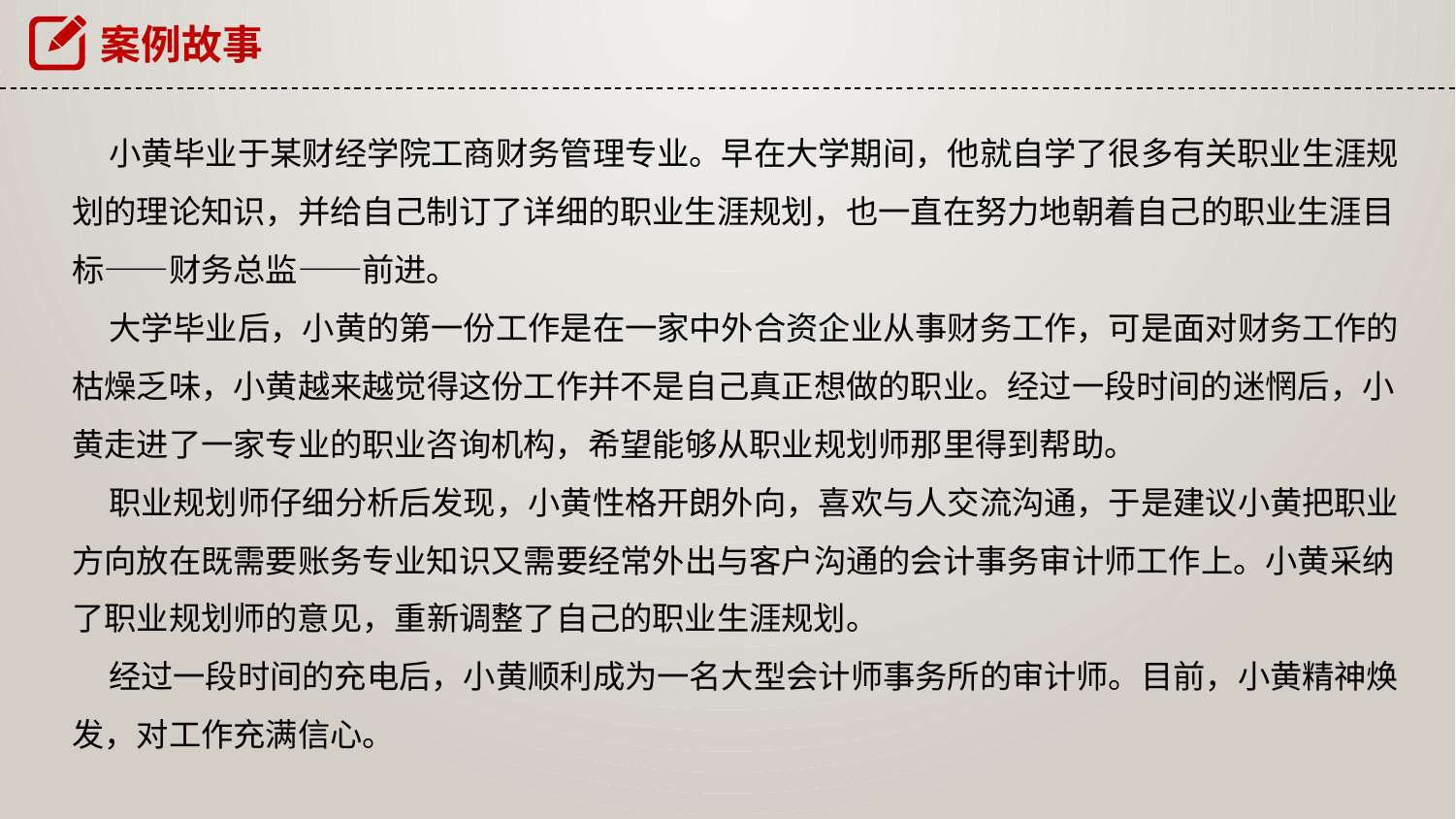

案例故事

    小黄毕业于某财经学院工商财务管理专业。早在大学期间，他就自学了很多有关职业生涯规划的理论知识，并给自己制订了详细的职业生涯规划，也一直在努力地朝着自己的职业生涯目标——财务总监——前进。
    大学毕业后，小黄的第一份工作是在一家中外合资企业从事财务工作，可是面对财务工作的枯燥乏味，小黄越来越觉得这份工作并不是自己真正想做的职业。经过一段时间的迷惘后，小黄走进了一家专业的职业咨询机构，希望能够从职业规划师那里得到帮助。
    职业规划师仔细分析后发现，小黄性格开朗外向，喜欢与人交流沟通，于是建议小黄把职业方向放在既需要账务专业知识又需要经常外出与客户沟通的会计事务审计师工作上。小黄采纳了职业规划师的意见，重新调整了自己的职业生涯规划。
    经过一段时间的充电后，小黄顺利成为一名大型会计师事务所的审计师。目前，小黄精神焕发，对工作充满信心。
89